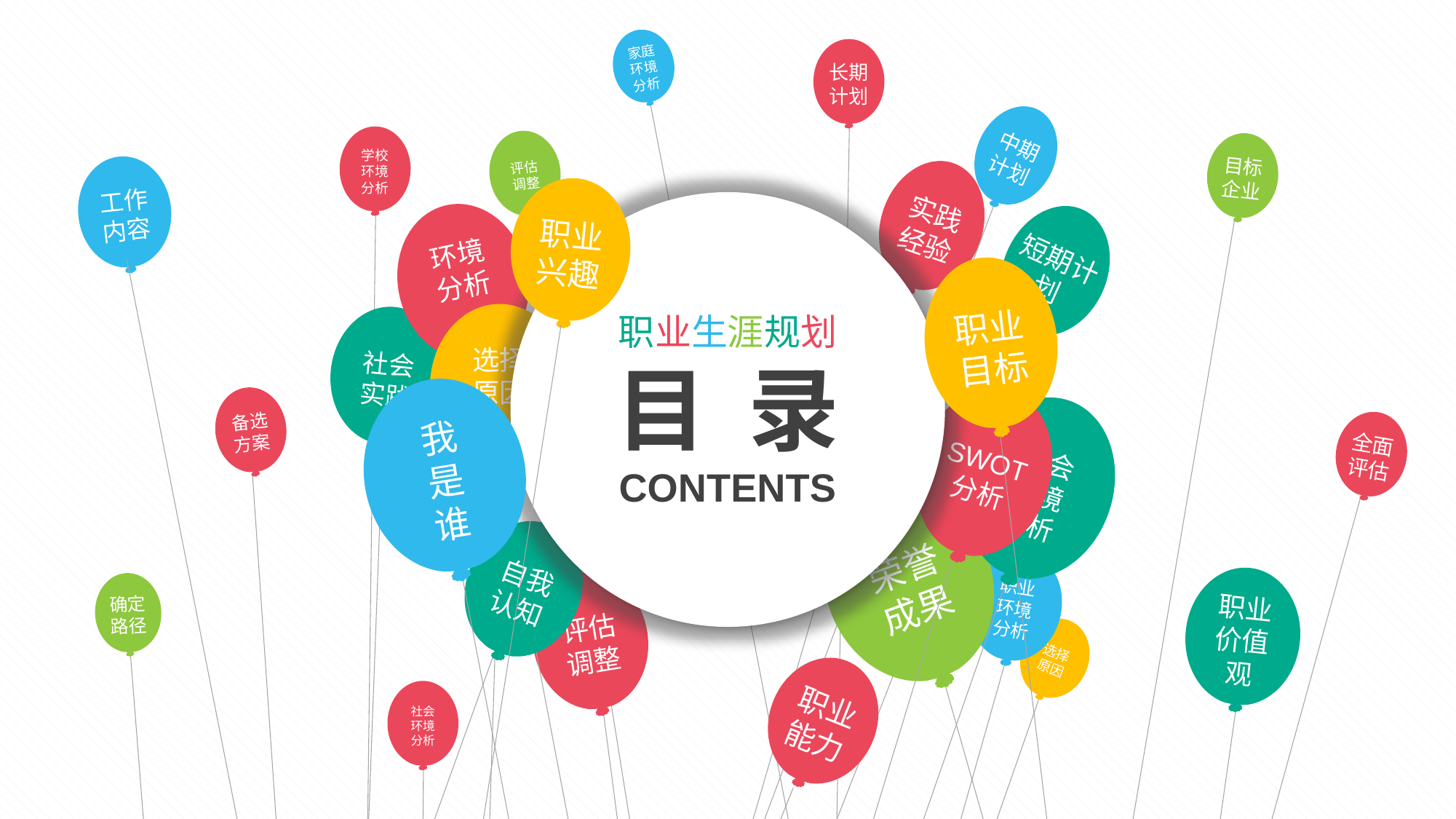

家庭
环境
分析
长期
计划
中期计划
学校
环境
分析
评估
调整
目标
企业
工作
内容
实践经验
职业
兴趣
职业生涯规划
目  录
CONTENTS
环境
分析

短期计划
职业
目标
选择
原因

社会
实践
我
是
谁
SWOT
分析
备选
方案
社会
环境
分析
全面
评估
荣誉
成果
自我
认知
职业
环境
分析
职业
价值
观
评估
调整
确定
路径
选择
原因
职业
能力
社会
环境
分析